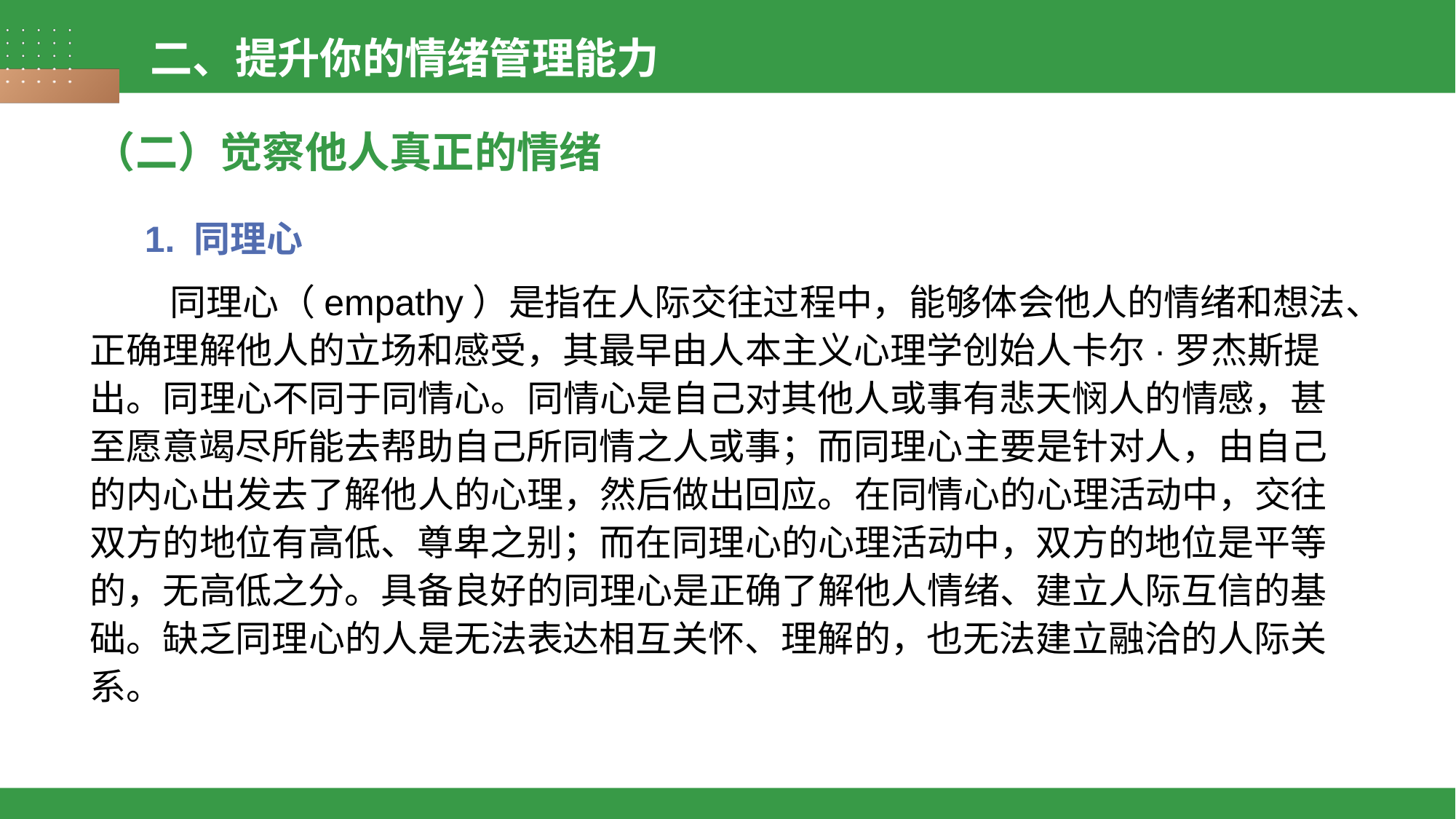

二、提升你的情绪管理能力
（二）觉察他人真正的情绪
1. 同理心
  同理心（empathy）是指在人际交往过程中，能够体会他人的情绪和想法、正确理解他人的立场和感受，其最早由人本主义心理学创始人卡尔·罗杰斯提出。同理心不同于同情心。同情心是自己对其他人或事有悲天悯人的情感，甚至愿意竭尽所能去帮助自己所同情之人或事；而同理心主要是针对人，由自己的内心出发去了解他人的心理，然后做出回应。在同情心的心理活动中，交往双方的地位有高低、尊卑之别；而在同理心的心理活动中，双方的地位是平等的，无高低之分。具备良好的同理心是正确了解他人情绪、建立人际互信的基础。缺乏同理心的人是无法表达相互关怀、理解的，也无法建立融洽的人际关系。